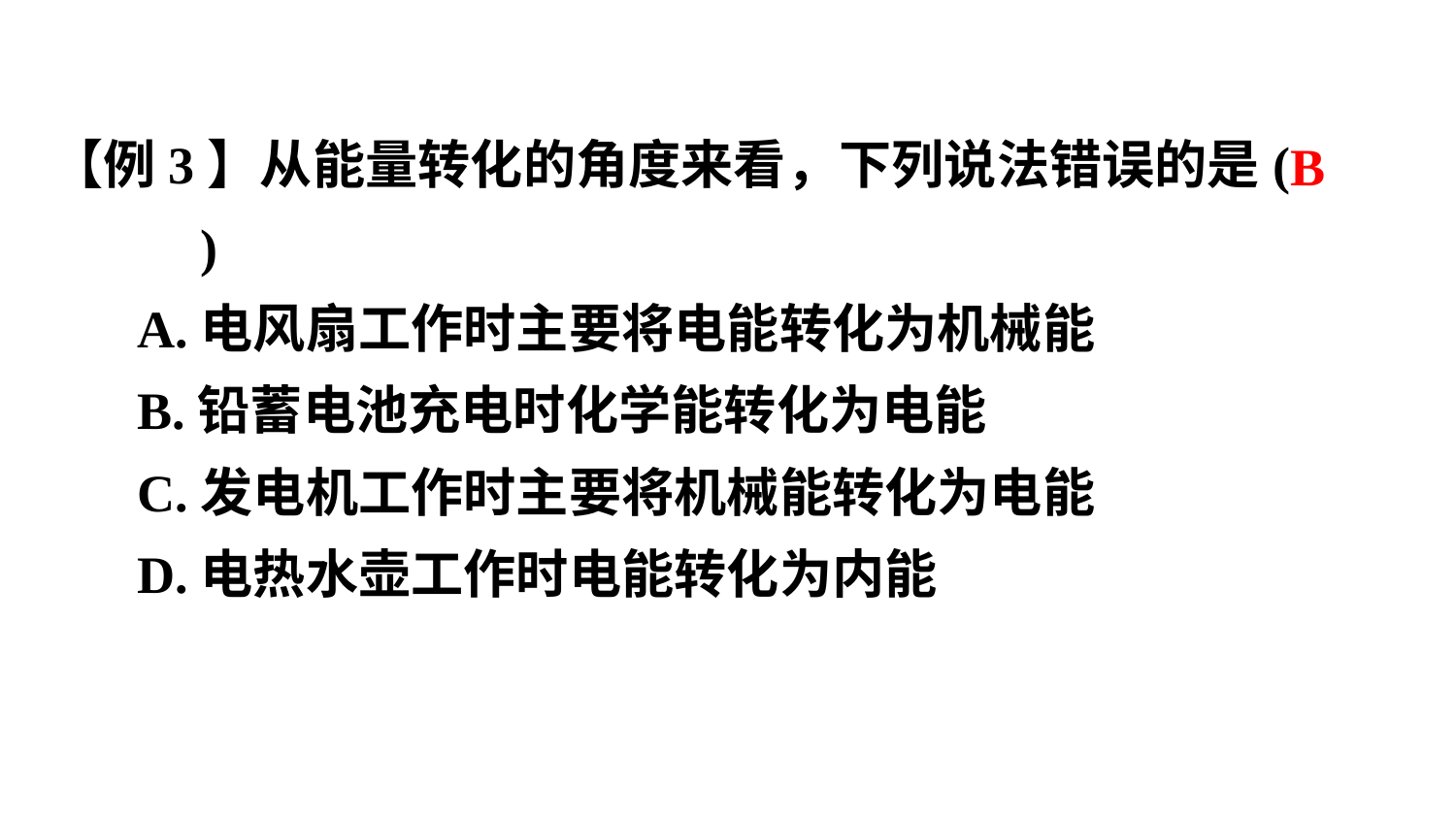

【例3】从能量转化的角度来看，下列说法错误的是(　　)
A.电风扇工作时主要将电能转化为机械能
B.铅蓄电池充电时化学能转化为电能
C.发电机工作时主要将机械能转化为电能
D.电热水壶工作时电能转化为内能
B